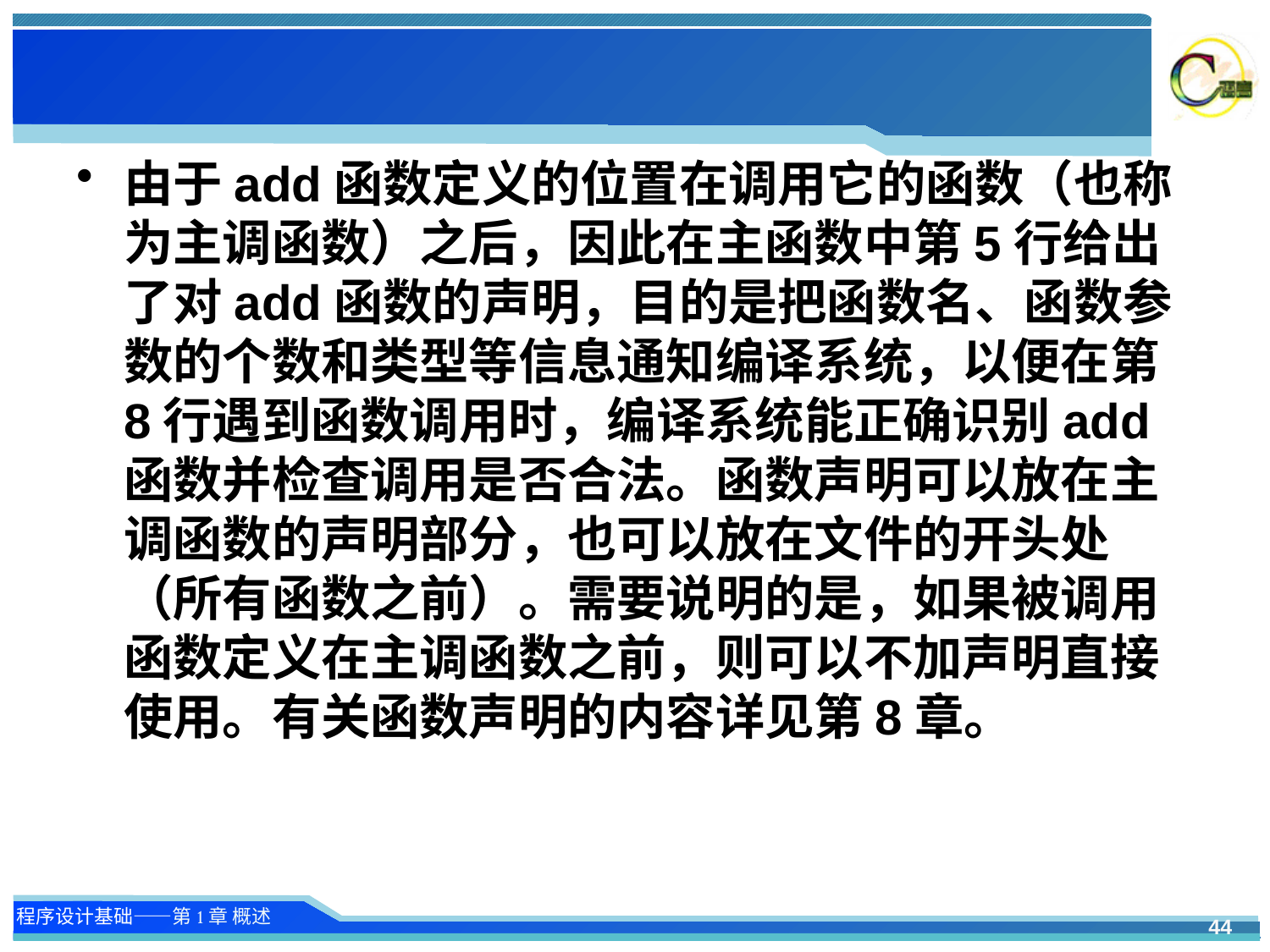

#
由于add函数定义的位置在调用它的函数（也称为主调函数）之后，因此在主函数中第5行给出了对add函数的声明，目的是把函数名、函数参数的个数和类型等信息通知编译系统，以便在第8行遇到函数调用时，编译系统能正确识别add函数并检查调用是否合法。函数声明可以放在主调函数的声明部分，也可以放在文件的开头处（所有函数之前）。需要说明的是，如果被调用函数定义在主调函数之前，则可以不加声明直接使用。有关函数声明的内容详见第8章。
44